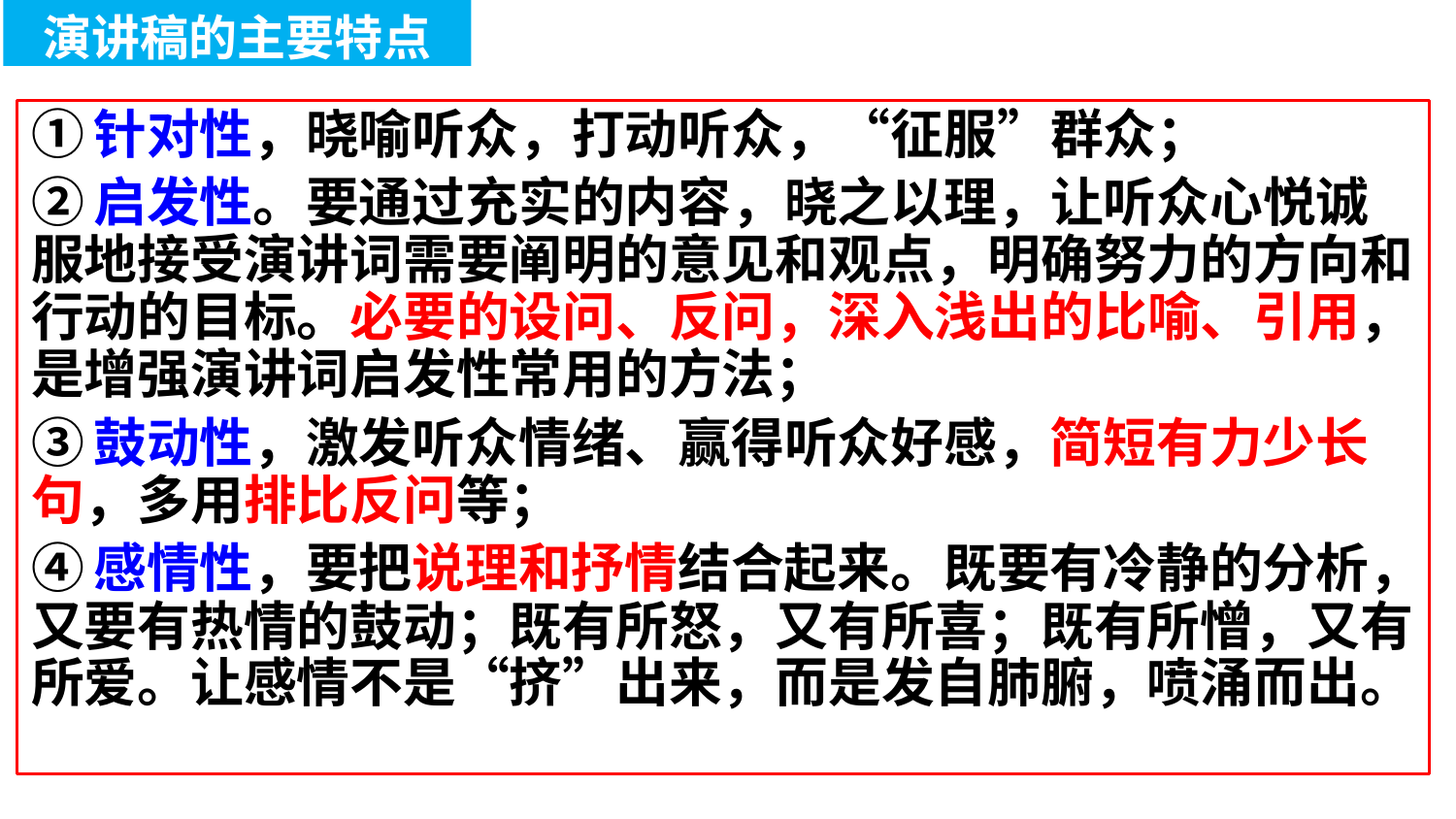

演讲稿的主要特点
①针对性，晓喻听众，打动听众，“征服”群众；
②启发性。要通过充实的内容，晓之以理，让听众心悦诚服地接受演讲词需要阐明的意见和观点，明确努力的方向和行动的目标。必要的设问、反问，深入浅出的比喻、引用，是增强演讲词启发性常用的方法；
③鼓动性，激发听众情绪、赢得听众好感，简短有力少长句，多用排比反问等；
④感情性，要把说理和抒情结合起来。既要有冷静的分析，又要有热情的鼓动；既有所怒，又有所喜；既有所憎，又有所爱。让感情不是“挤”出来，而是发自肺腑，喷涌而出。